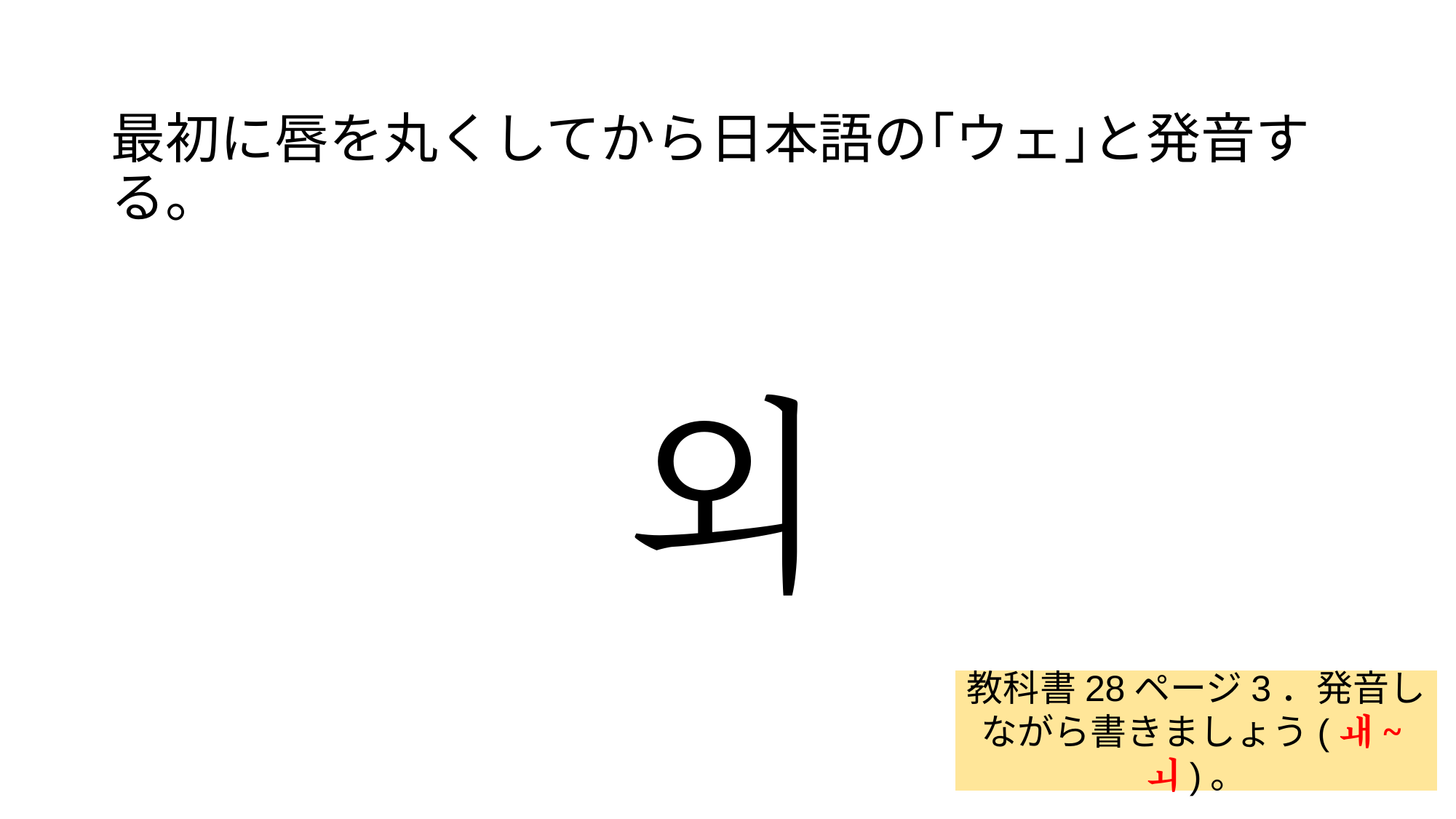

#
最初に唇を丸くしてから日本語の｢ウェ｣と発音する。

외

教科書28ページ3．発音しながら書きましょう(ㅙ~ㅚ)。